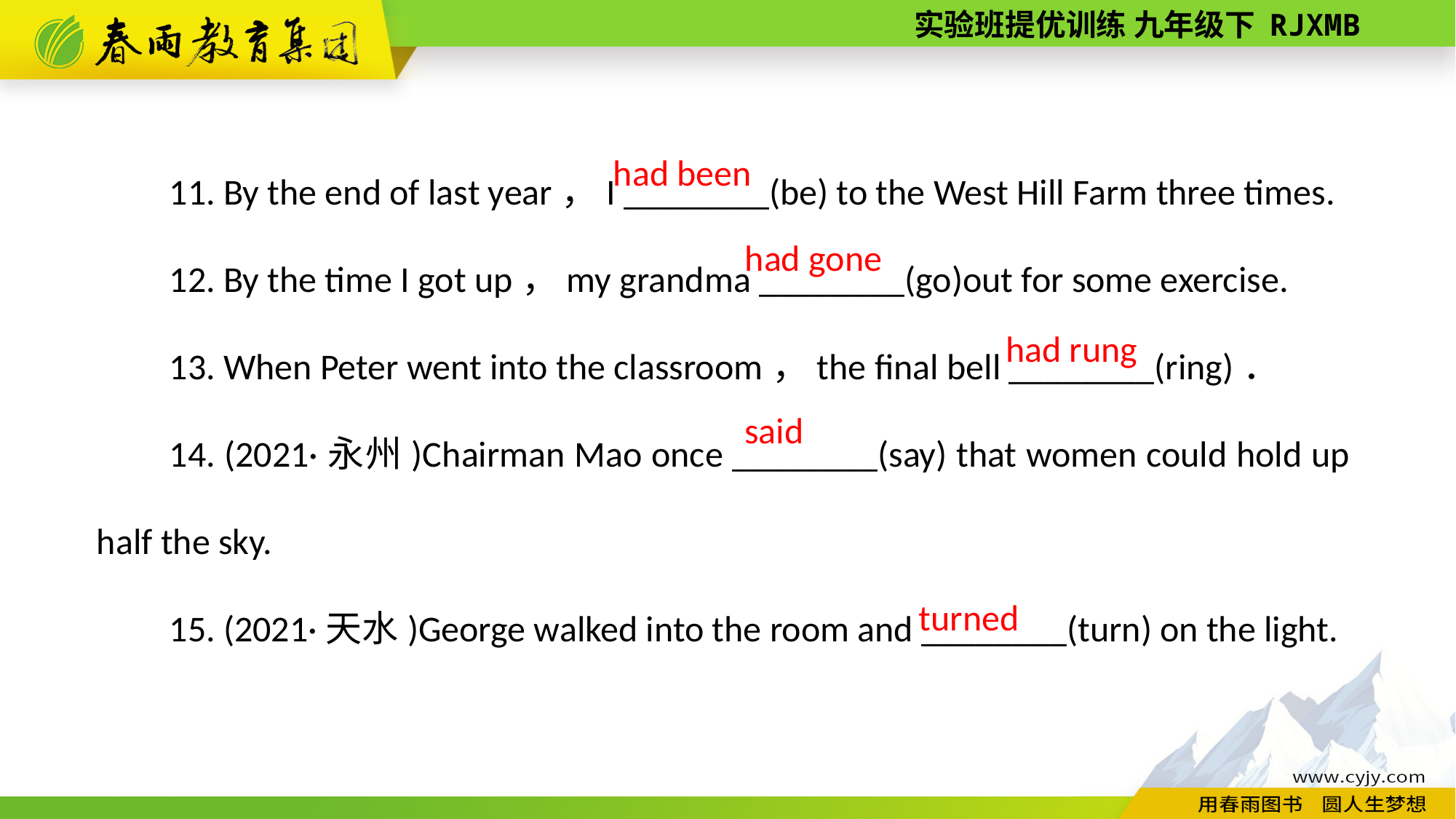

11. By the end of last year，I ________(be) to the West Hill Farm three times.
12. By the time I got up，my grandma ________(go)out for some exercise.
13. When Peter went into the classroom，the final bell ________(ring)．
14. (2021·永州)Chairman Mao once ________(say) that women could hold up half the sky.
15. (2021·天水)George walked into the room and ________(turn) on the light.
had been
had gone
had rung
said
turned